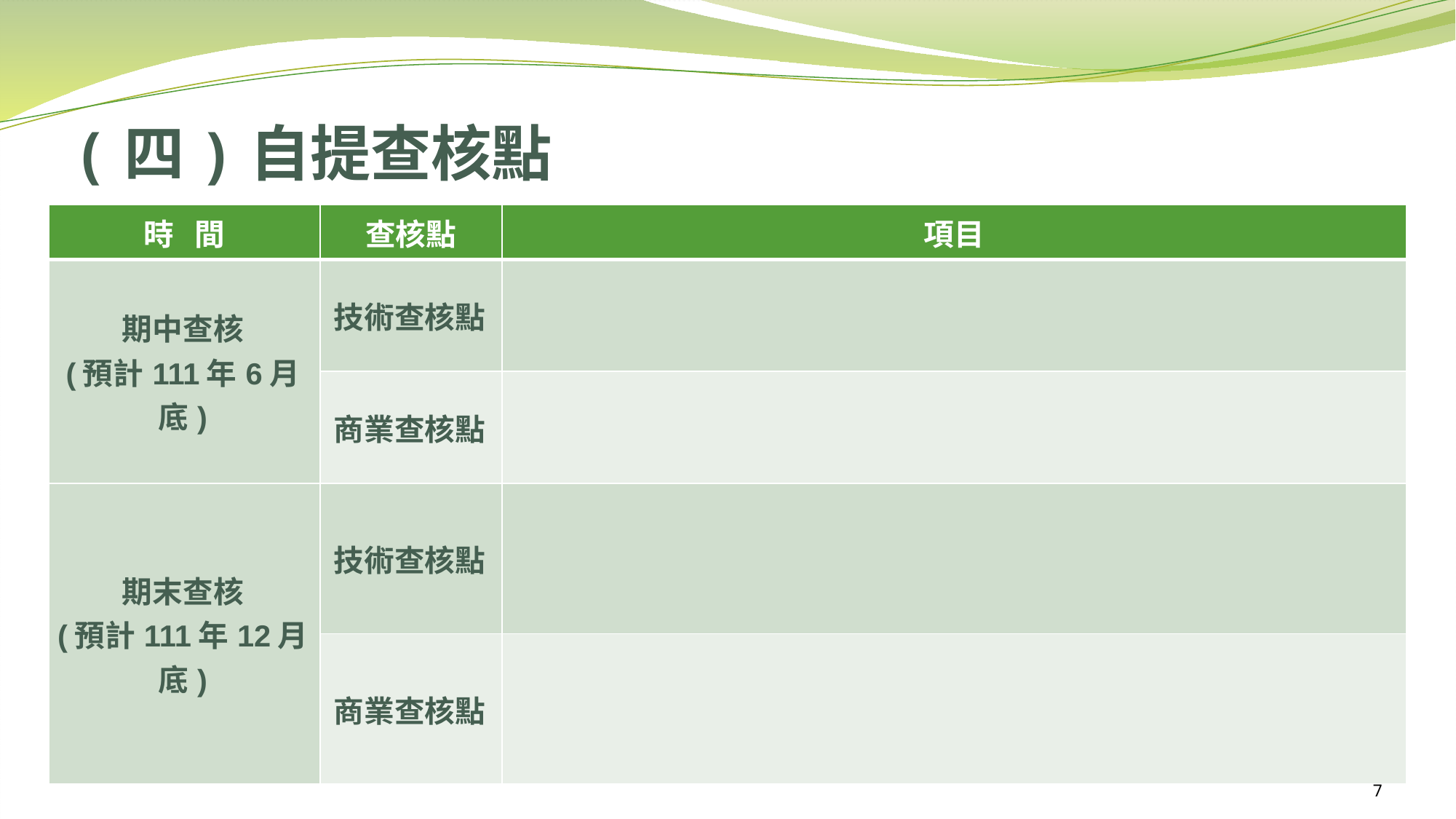

# (四)自提查核點
| 時 間 | 查核點 | 項目 |
| --- | --- | --- |
| 期中查核 (預計111年6月底) | 技術查核點 |  |
|  | 商業查核點 |  |
| 期末查核 (預計111年12月底) | 技術查核點 |  |
|  | 商業查核點 |  |
7